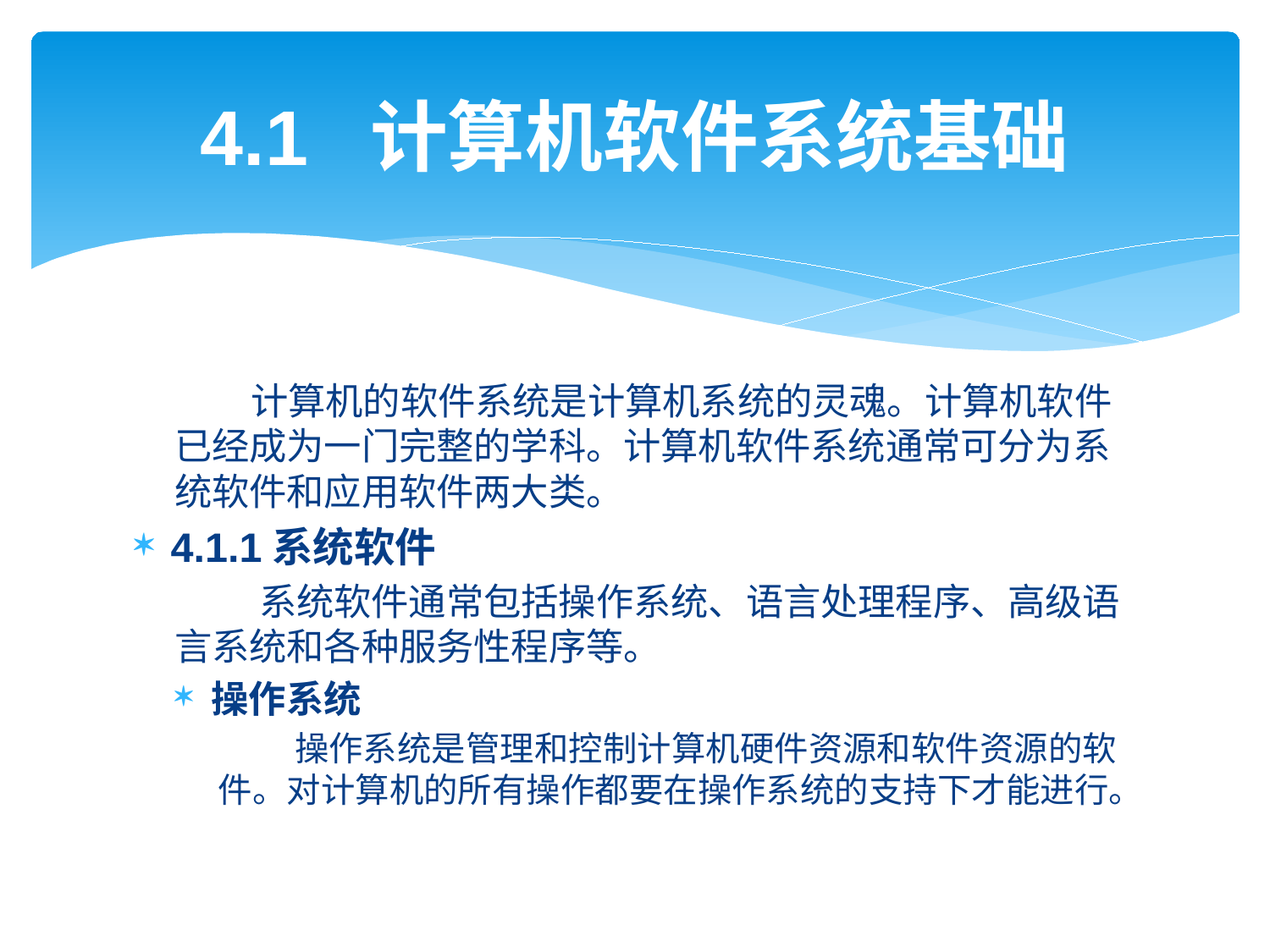

# 4.1  计算机软件系统基础
        计算机的软件系统是计算机系统的灵魂。计算机软件已经成为一门完整的学科。计算机软件系统通常可分为系统软件和应用软件两大类。
4.1.1系统软件
         系统软件通常包括操作系统、语言处理程序、高级语言系统和各种服务性程序等。
操作系统
         操作系统是管理和控制计算机硬件资源和软件资源的软件。对计算机的所有操作都要在操作系统的支持下才能进行。